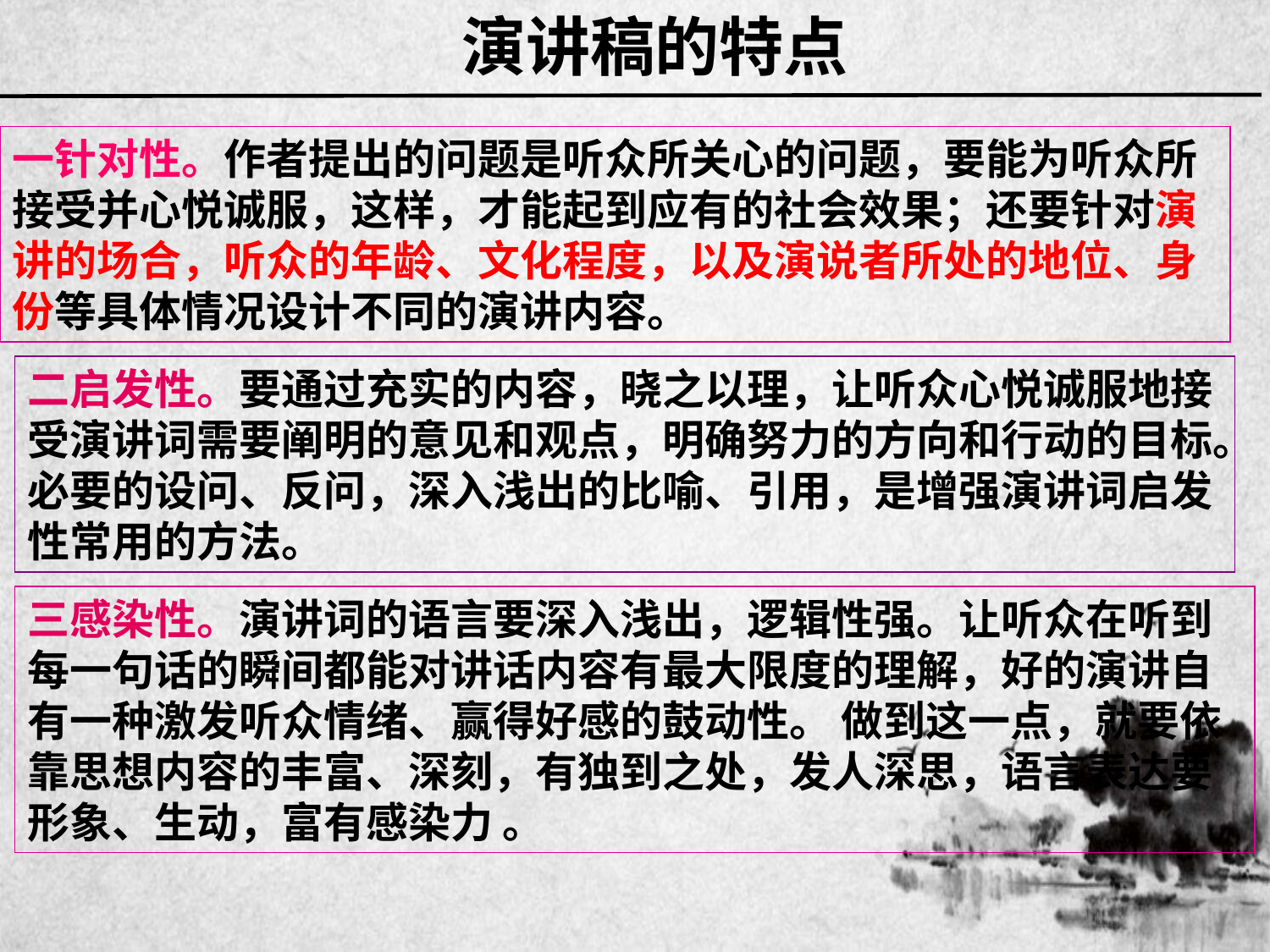

# 演讲稿的特点
一针对性。作者提出的问题是听众所关心的问题，要能为听众所接受并心悦诚服，这样，才能起到应有的社会效果；还要针对演讲的场合，听众的年龄、文化程度，以及演说者所处的地位、身份等具体情况设计不同的演讲内容。
二启发性。要通过充实的内容，晓之以理，让听众心悦诚服地接受演讲词需要阐明的意见和观点，明确努力的方向和行动的目标。必要的设问、反问，深入浅出的比喻、引用，是增强演讲词启发性常用的方法。
三感染性。演讲词的语言要深入浅出，逻辑性强。让听众在听到每一句话的瞬间都能对讲话内容有最大限度的理解，好的演讲自有一种激发听众情绪、赢得好感的鼓动性。 做到这一点，就要依靠思想内容的丰富、深刻，有独到之处，发人深思，语言表达要形象、生动，富有感染力 。